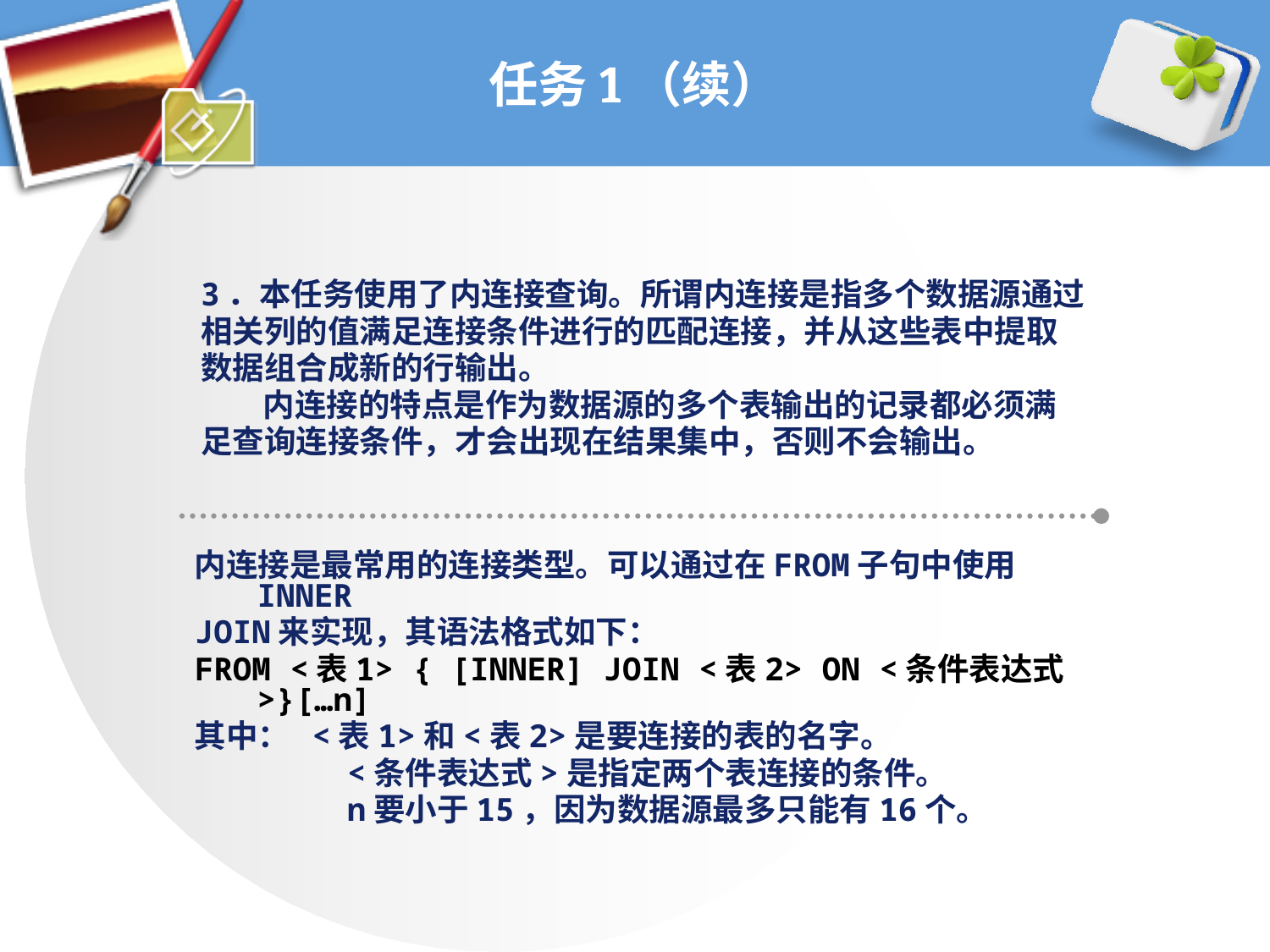

# 任务1（续）
3．本任务使用了内连接查询。所谓内连接是指多个数据源通过
相关列的值满足连接条件进行的匹配连接，并从这些表中提取
数据组合成新的行输出。
	内连接的特点是作为数据源的多个表输出的记录都必须满
足查询连接条件，才会出现在结果集中，否则不会输出。

内连接是最常用的连接类型。可以通过在FROM子句中使用INNER
JOIN来实现，其语法格式如下：
FROM <表1> { [INNER] JOIN <表2> ON <条件表达式>}[…n]
其中：  <表1>和<表2>是要连接的表的名字。
        <条件表达式>是指定两个表连接的条件。
        n要小于15，因为数据源最多只能有16个。